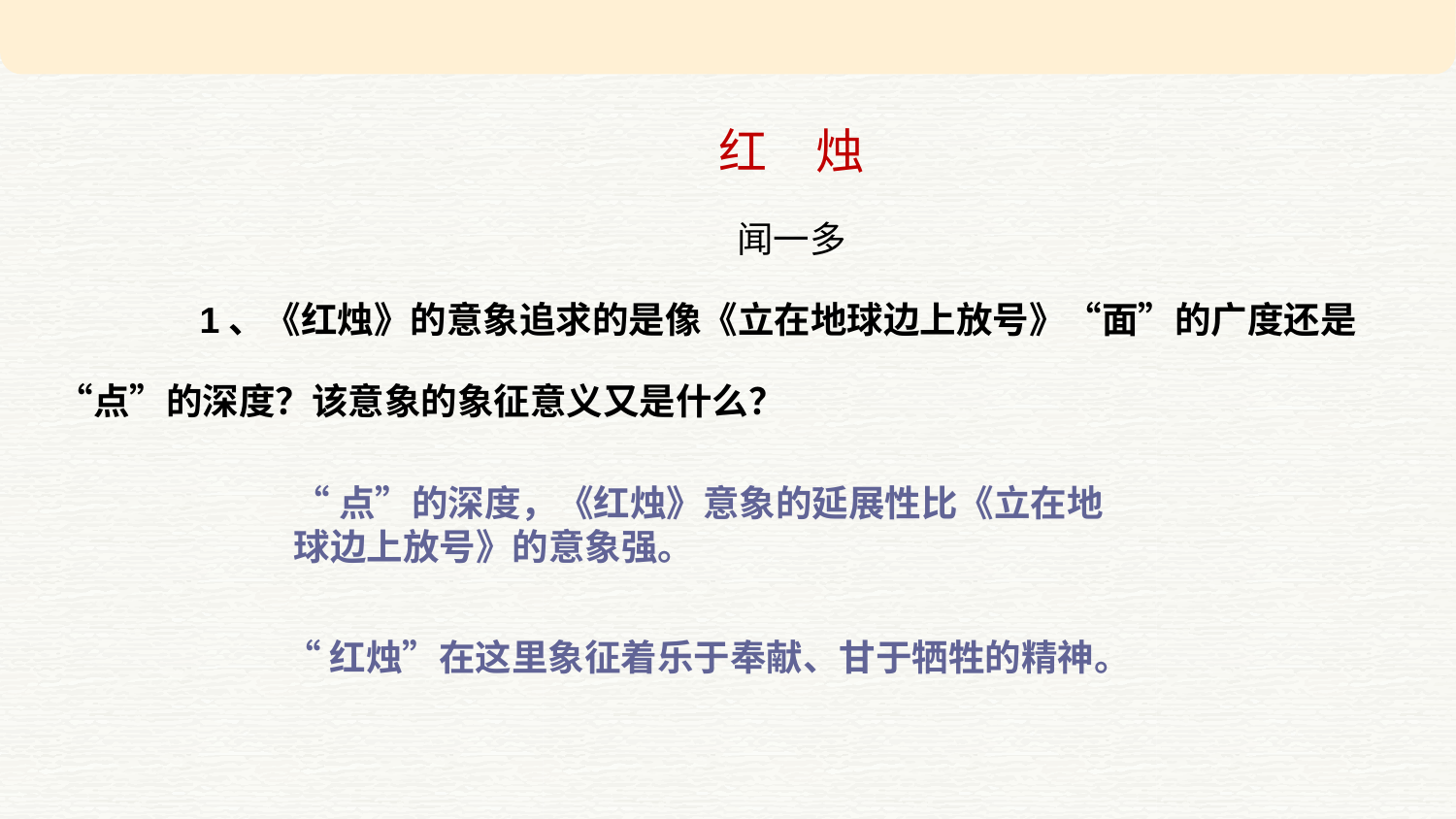

红　烛
闻一多
              1、《红烛》的意象追求的是像《立在地球边上放号》“面”的广度还是“点”的深度？该意象的象征意义又是什么？
“点”的深度，《红烛》意象的延展性比《立在地球边上放号》的意象强。
“红烛”在这里象征着乐于奉献、甘于牺牲的精神。